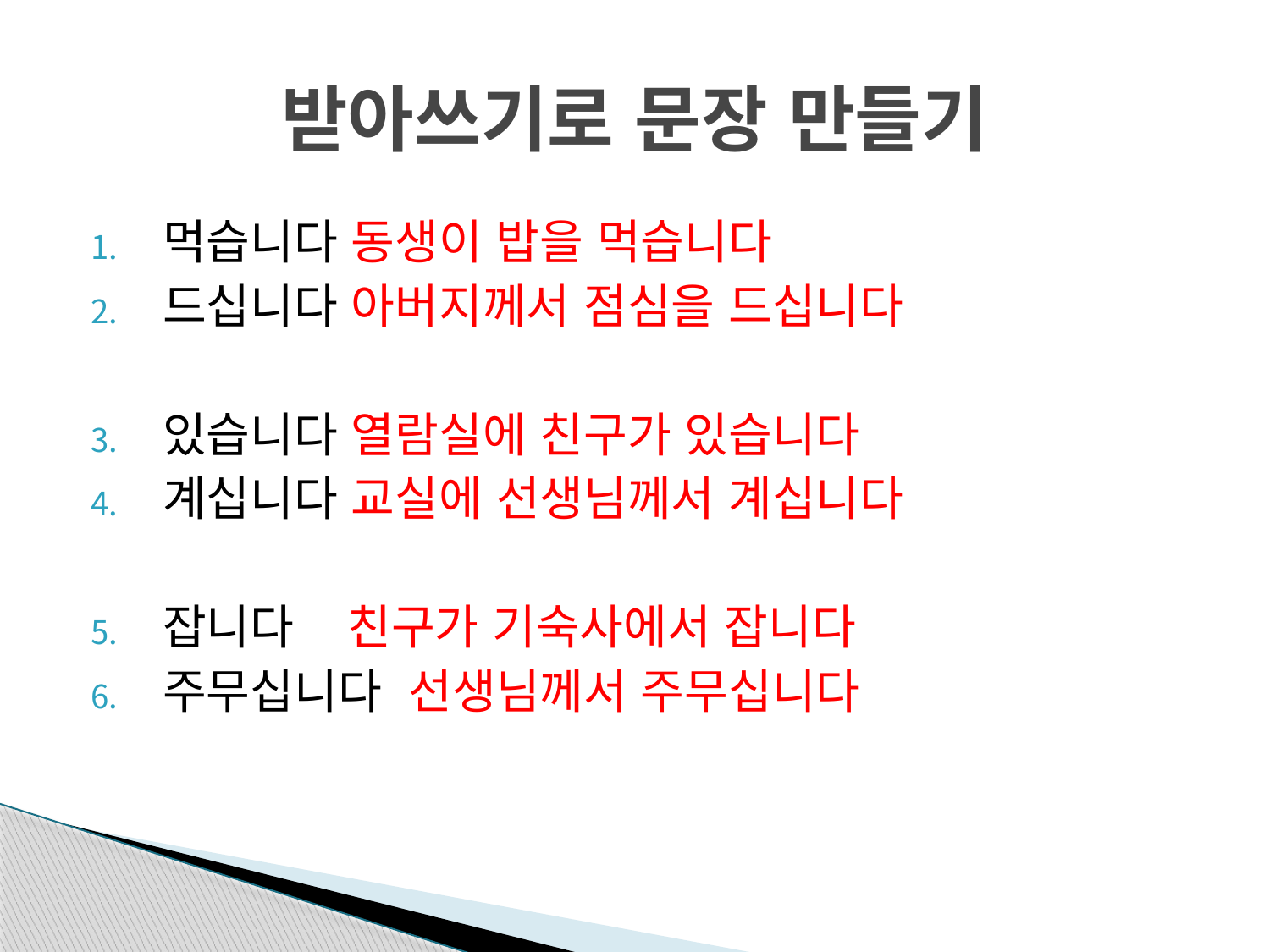

# 받아쓰기로 문장 만들기
먹습니다 동생이 밥을 먹습니다
드십니다 아버지께서 점심을 드십니다

있습니다 열람실에 친구가 있습니다
계십니다 교실에 선생님께서 계십니다

잡니다    친구가 기숙사에서 잡니다
주무십니다  선생님께서 주무십니다